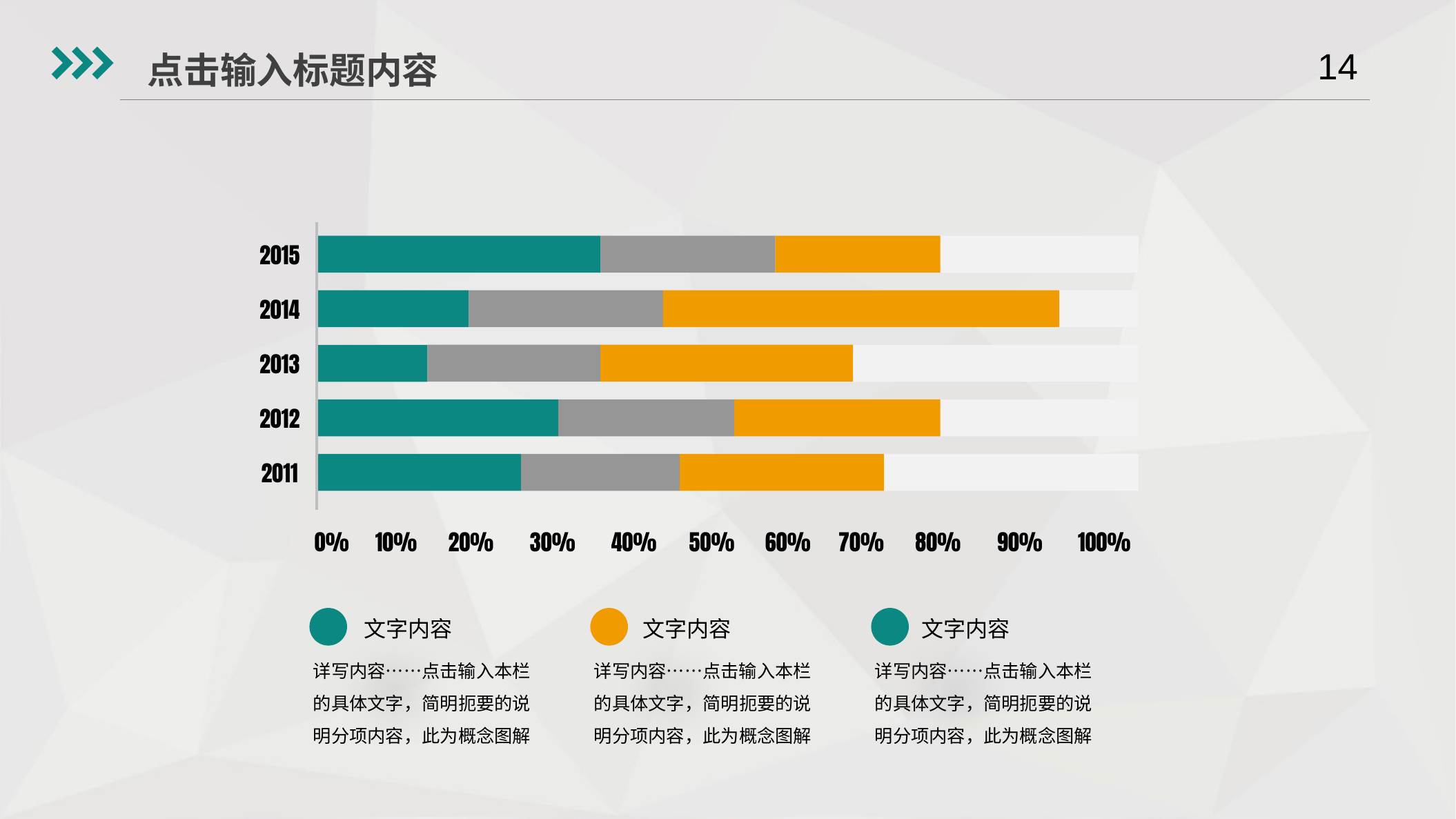

点击输入标题内容
2015

2014

2013

2012

2011

0%
10%
20%
30%
40%
50%
60%
70%
80%
90%
100%
文字内容
文字内容
文字内容

详写内容……点击输入本栏的具体文字，简明扼要的说明分项内容，此为概念图解
详写内容……点击输入本栏的具体文字，简明扼要的说明分项内容，此为概念图解
详写内容……点击输入本栏的具体文字，简明扼要的说明分项内容，此为概念图解
Yanshifu